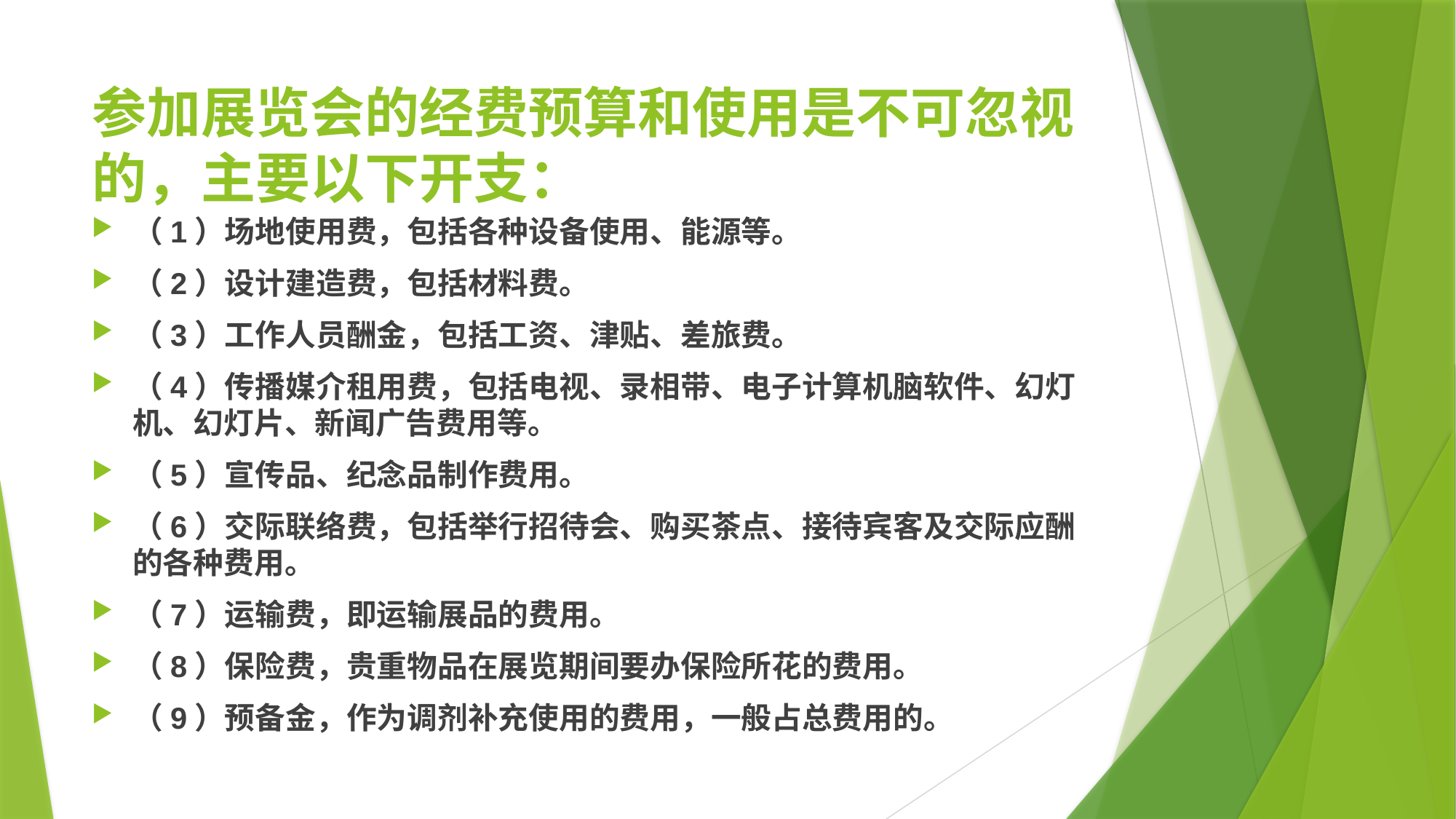

# 参加展览会的经费预算和使用是不可忽视的，主要以下开支：
（1）场地使用费，包括各种设备使用、能源等。
（2）设计建造费，包括材料费。
（3）工作人员酬金，包括工资、津贴、差旅费。
（4）传播媒介租用费，包括电视、录相带、电子计算机脑软件、幻灯机、幻灯片、新闻广告费用等。
（5）宣传品、纪念品制作费用。
（6）交际联络费，包括举行招待会、购买茶点、接待宾客及交际应酬的各种费用。
（7）运输费，即运输展品的费用。
（8）保险费，贵重物品在展览期间要办保险所花的费用。
（9）预备金，作为调剂补充使用的费用，一般占总费用的。